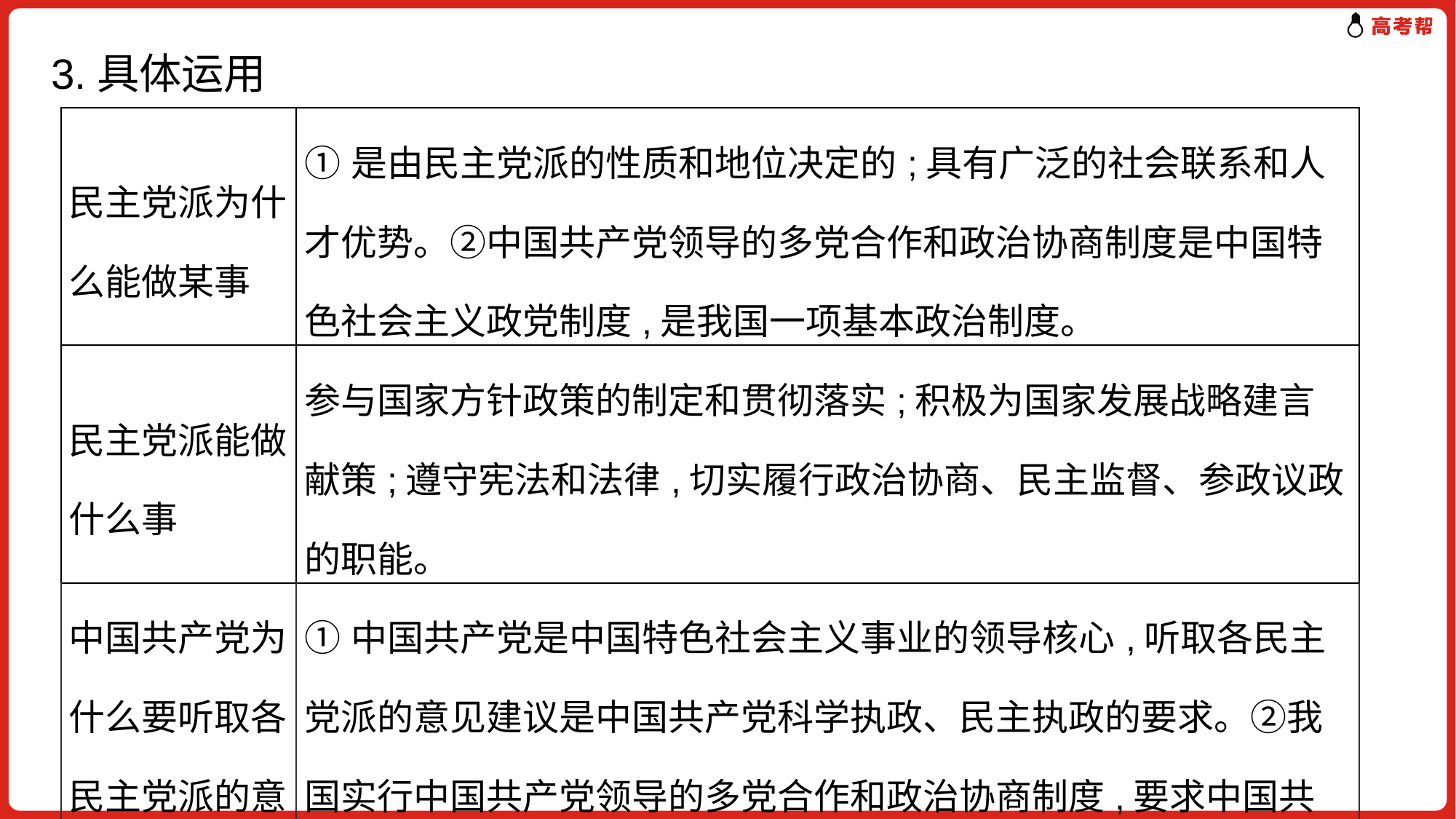

# 3.具体运用
| 民主党派为什么能做某事 | ①是由民主党派的性质和地位决定的;具有广泛的社会联系和人才优势。②中国共产党领导的多党合作和政治协商制度是中国特色社会主义政党制度,是我国一项基本政治制度。 |
| --- | --- |
| 民主党派能做什么事 | 参与国家方针政策的制定和贯彻落实;积极为国家发展战略建言献策;遵守宪法和法律,切实履行政治协商、民主监督、参政议政的职能。 |
| 中国共产党为什么要听取各民主党派的意见建议 | ①中国共产党是中国特色社会主义事业的领导核心,听取各民主党派的意见建议是中国共产党科学执政、民主执政的要求。②我国实行中国共产党领导的多党合作和政治协商制度,要求中国共产党听取各民主党派的意见建议。 |